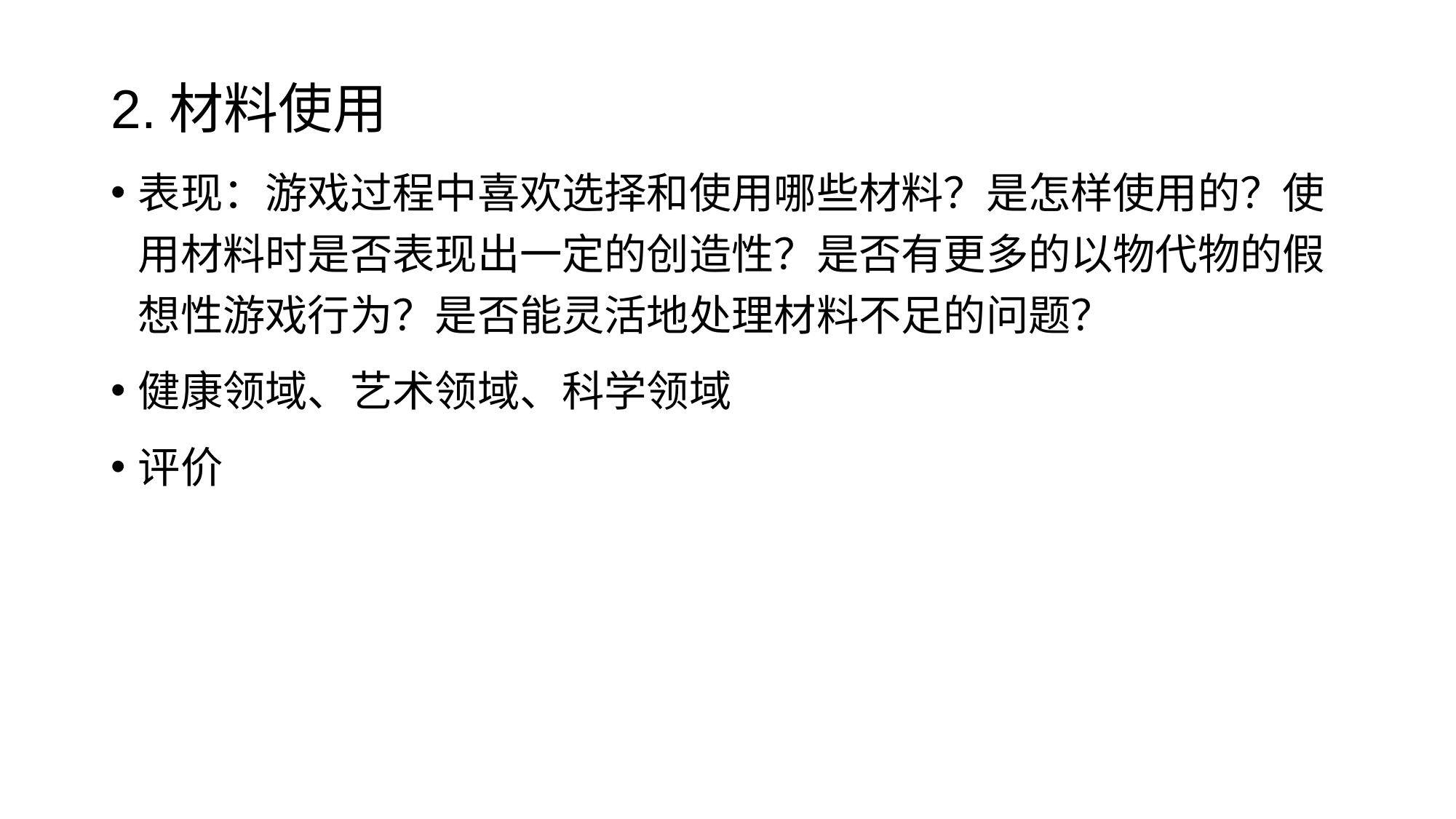

2.材料使用
表现：游戏过程中喜欢选择和使用哪些材料？是怎样使用的？使用材料时是否表现出一定的创造性？是否有更多的以物代物的假想性游戏行为？是否能灵活地处理材料不足的问题？
健康领域、艺术领域、科学领域
评价